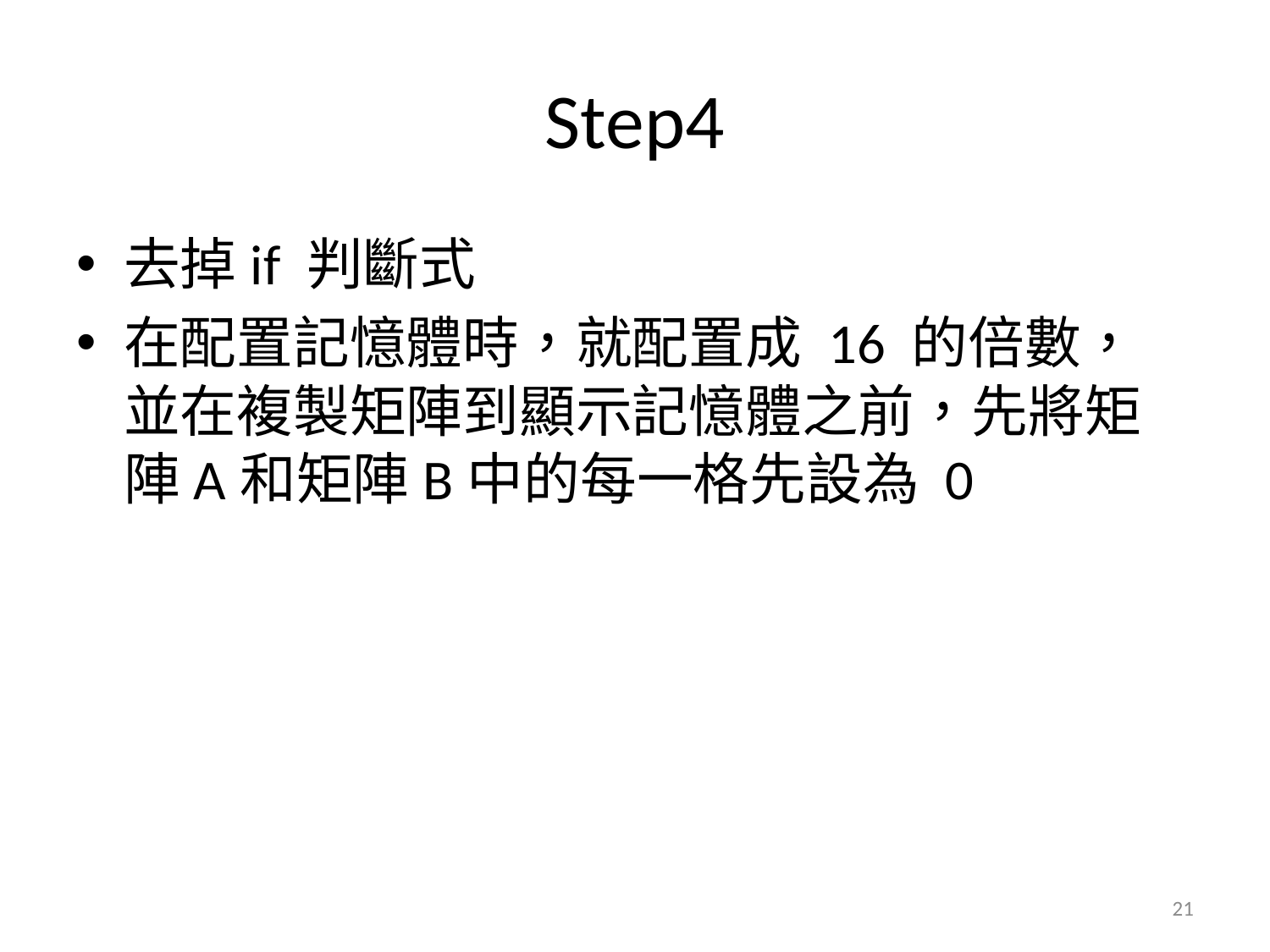

# Step4
去掉if 判斷式
在配置記憶體時，就配置成 16 的倍數，並在複製矩陣到顯示記憶體之前，先將矩陣A和矩陣B中的每一格先設為 0
21